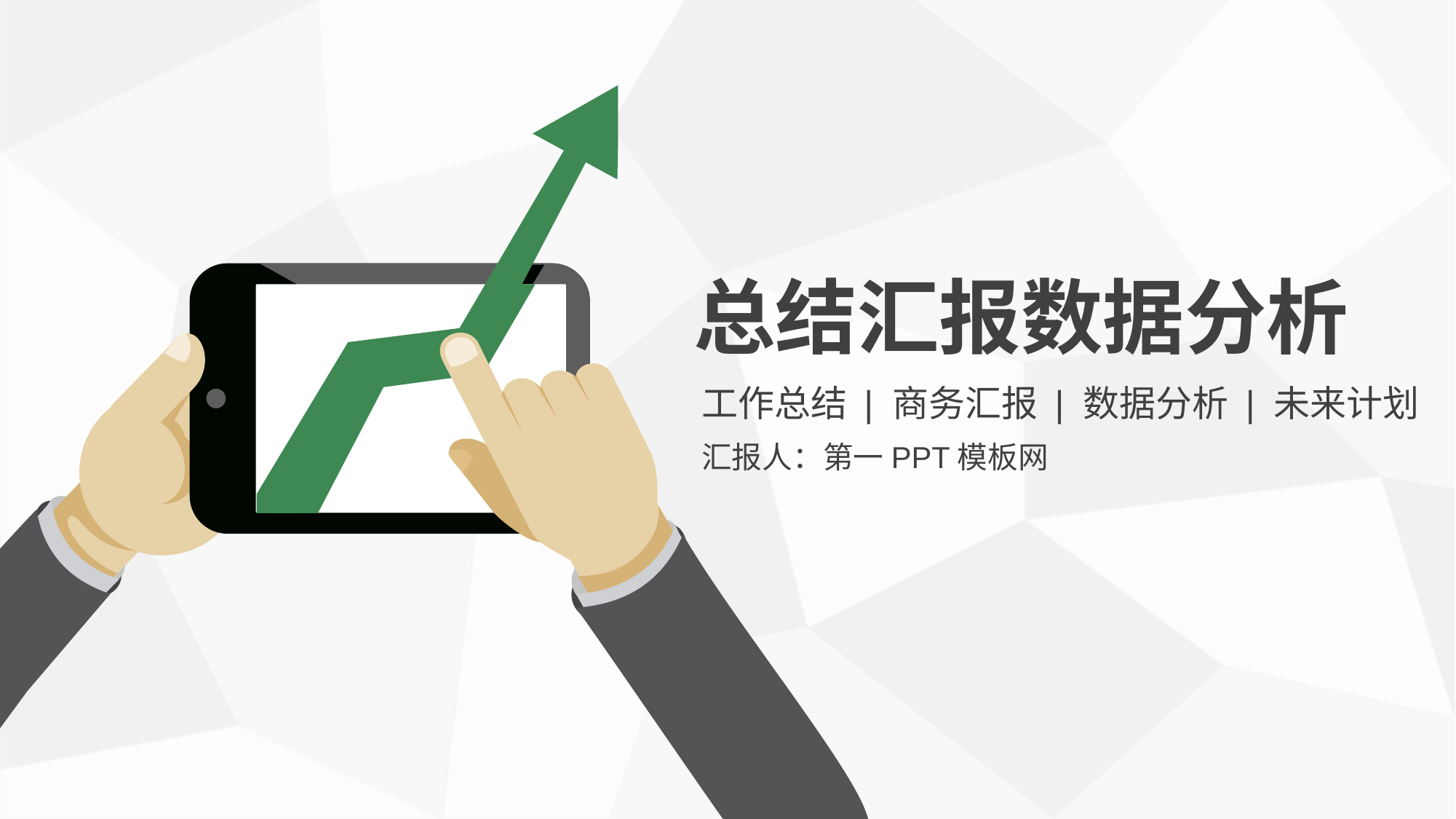

总结汇报数据分析

z

工作总结 | 商务汇报 | 数据分析 | 未来计划
汇报人：第一PPT模板网